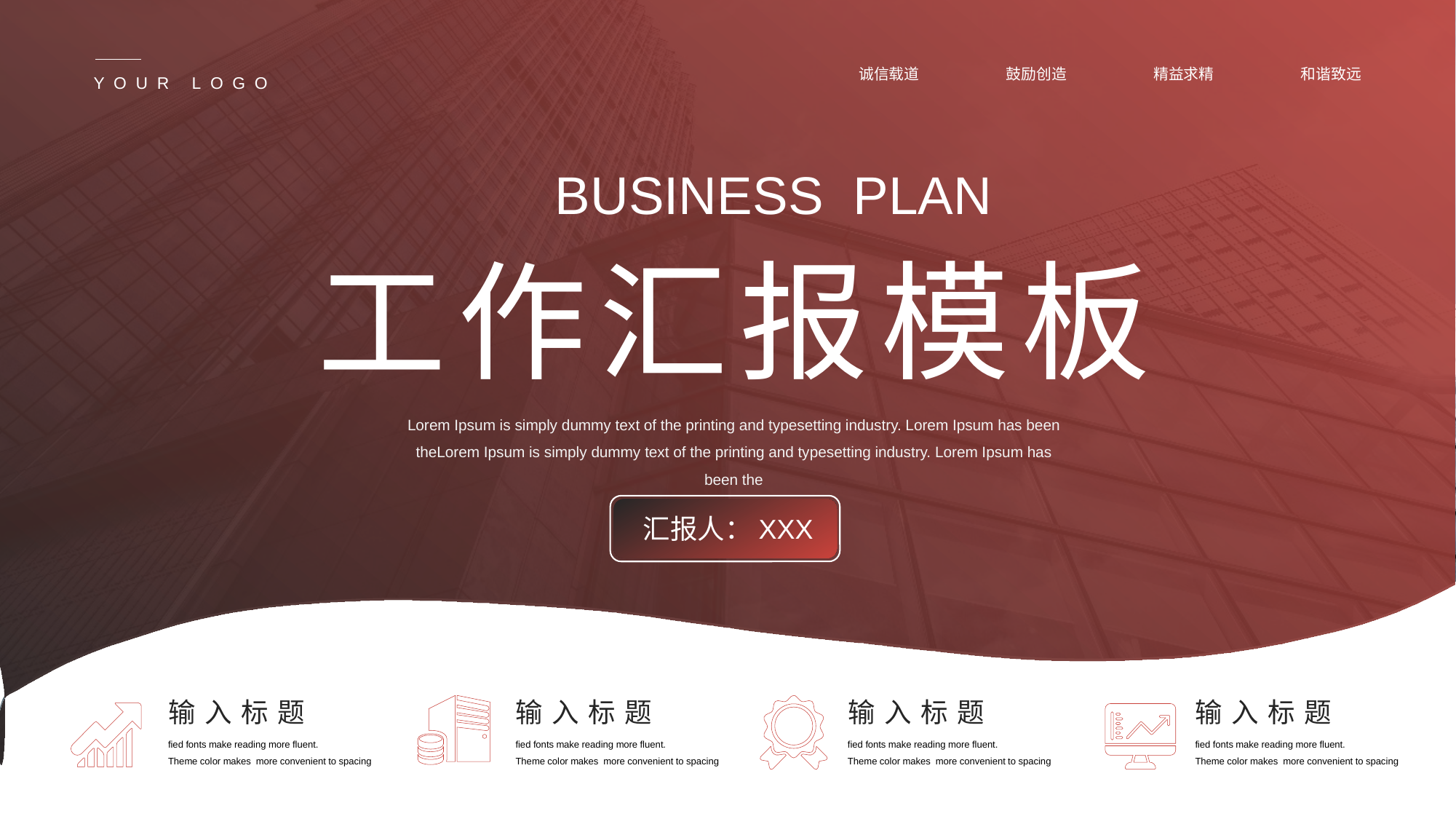

诚信载道
鼓励创造
精益求精
和谐致远
YOUR LOGO
Business  Plan
工作汇报模板
Lorem Ipsum is simply dummy text of the printing and typesetting industry. Lorem Ipsum has been theLorem Ipsum is simply dummy text of the printing and typesetting industry. Lorem Ipsum has been the

汇报人：XXX
输入标题

fied fonts make reading more fluent.
Theme color makes  more convenient to spacing
输入标题
fied fonts make reading more fluent.
Theme color makes  more convenient to spacing
输入标题
fied fonts make reading more fluent.
Theme color makes  more convenient to spacing
输入标题
fied fonts make reading more fluent.
Theme color makes  more convenient to spacing